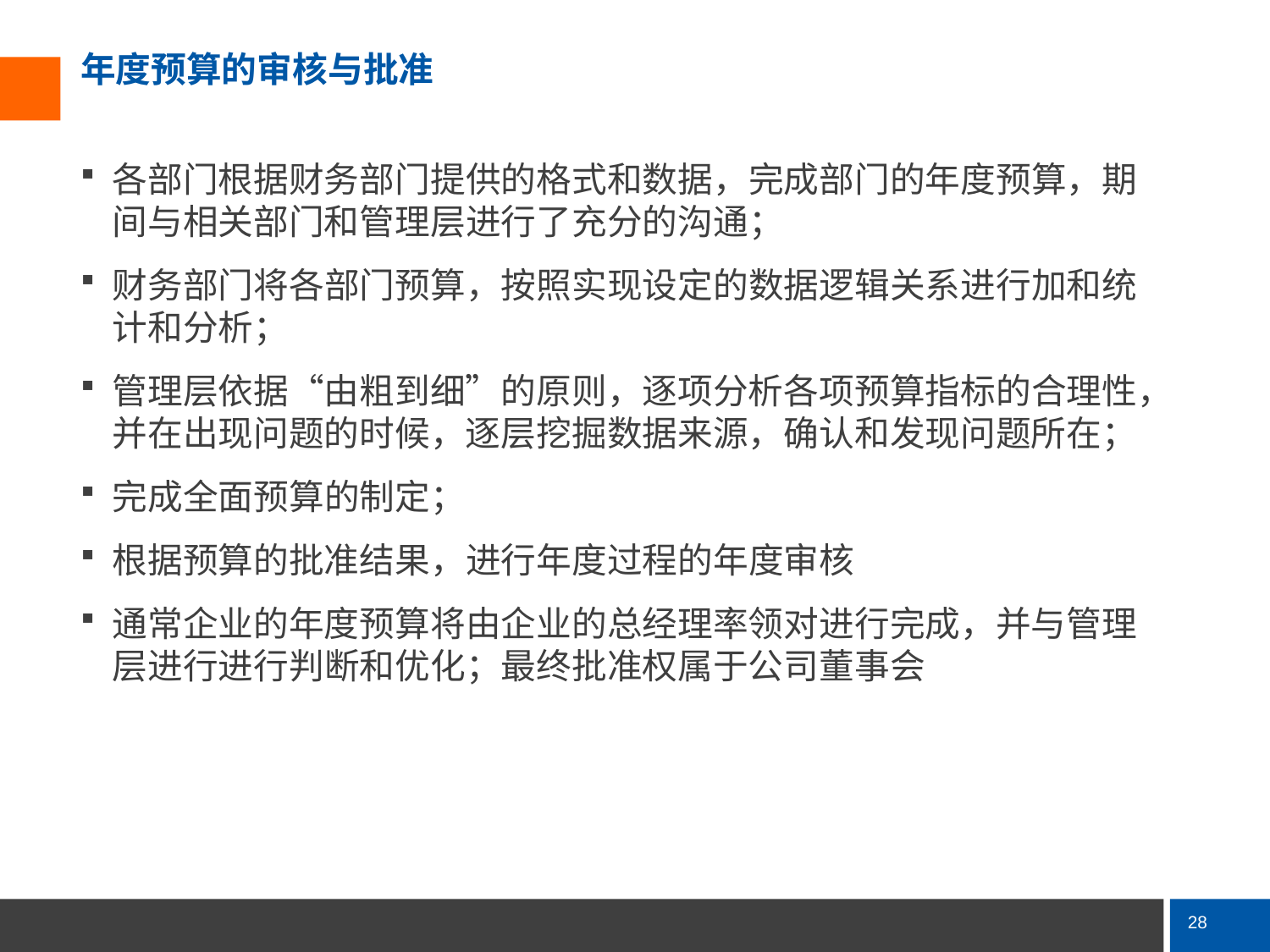

# 年度预算的审核与批准
各部门根据财务部门提供的格式和数据，完成部门的年度预算，期间与相关部门和管理层进行了充分的沟通；
财务部门将各部门预算，按照实现设定的数据逻辑关系进行加和统计和分析；
管理层依据“由粗到细”的原则，逐项分析各项预算指标的合理性，并在出现问题的时候，逐层挖掘数据来源，确认和发现问题所在；
完成全面预算的制定；
根据预算的批准结果，进行年度过程的年度审核
通常企业的年度预算将由企业的总经理率领对进行完成，并与管理层进行进行判断和优化；最终批准权属于公司董事会